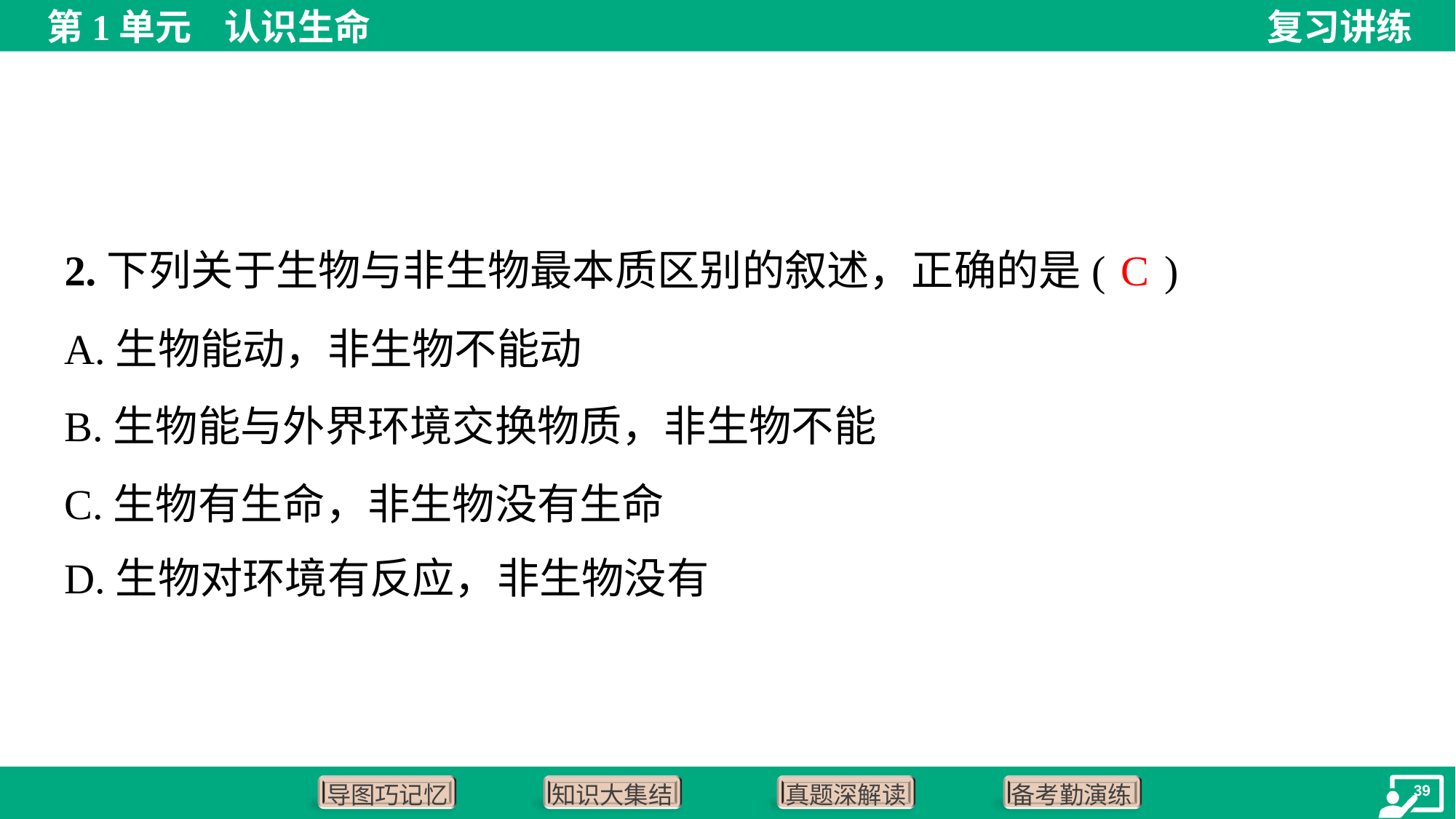

C
2.下列关于生物与非生物最本质区别的叙述，正确的是(     )
A.生物能动，非生物不能动
B.生物能与外界环境交换物质，非生物不能
C.生物有生命，非生物没有生命
D.生物对环境有反应，非生物没有